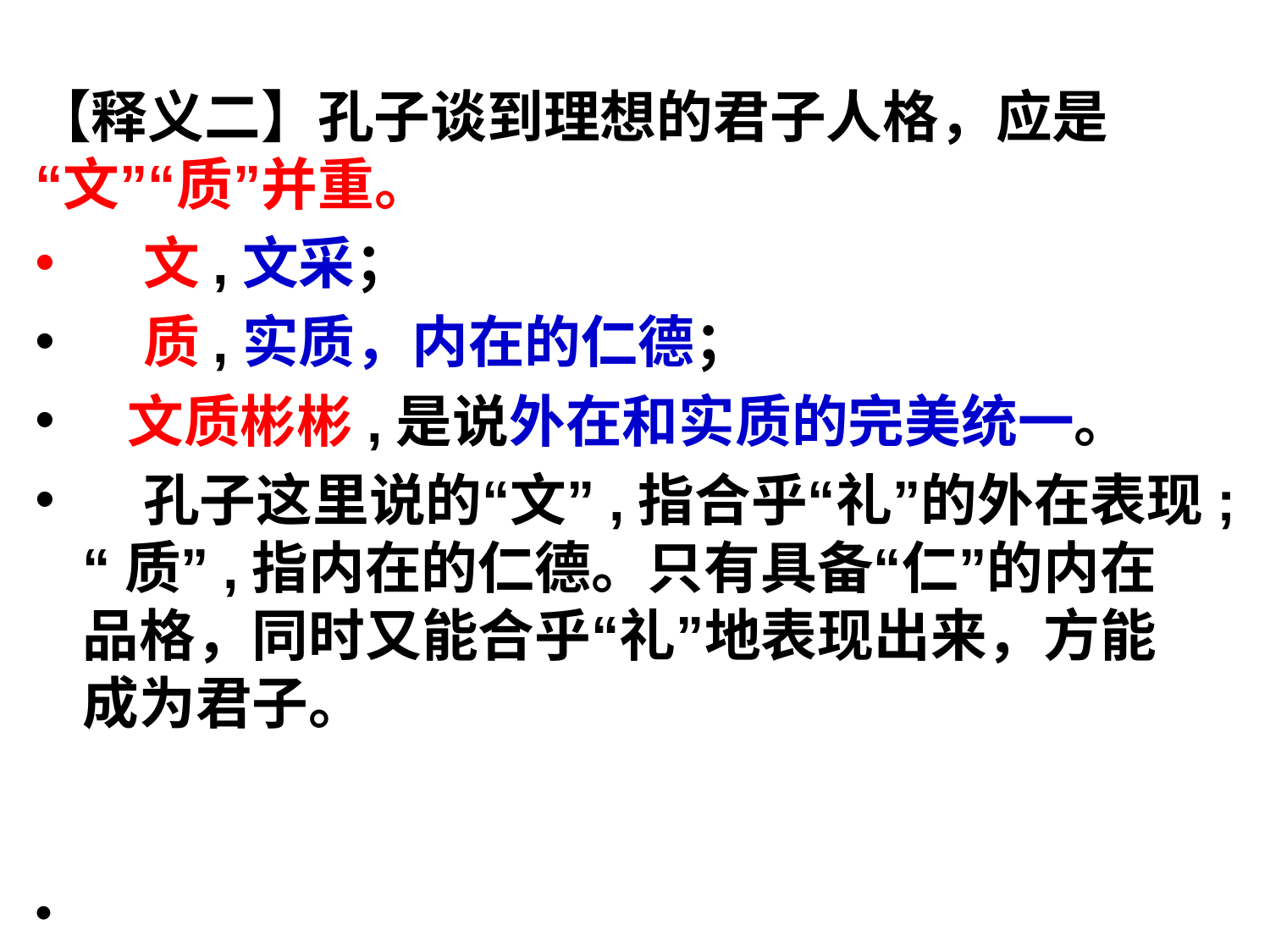

【释义二】孔子谈到理想的君子人格，应是“文”“质”并重。
   文,文采；
   质,实质，内在的仁德；
  文质彬彬,是说外在和实质的完美统一。
   孔子这里说的“文”,指合乎“礼”的外在表现;“质”,指内在的仁德。只有具备“仁”的内在品格，同时又能合乎“礼”地表现出来，方能成为君子。